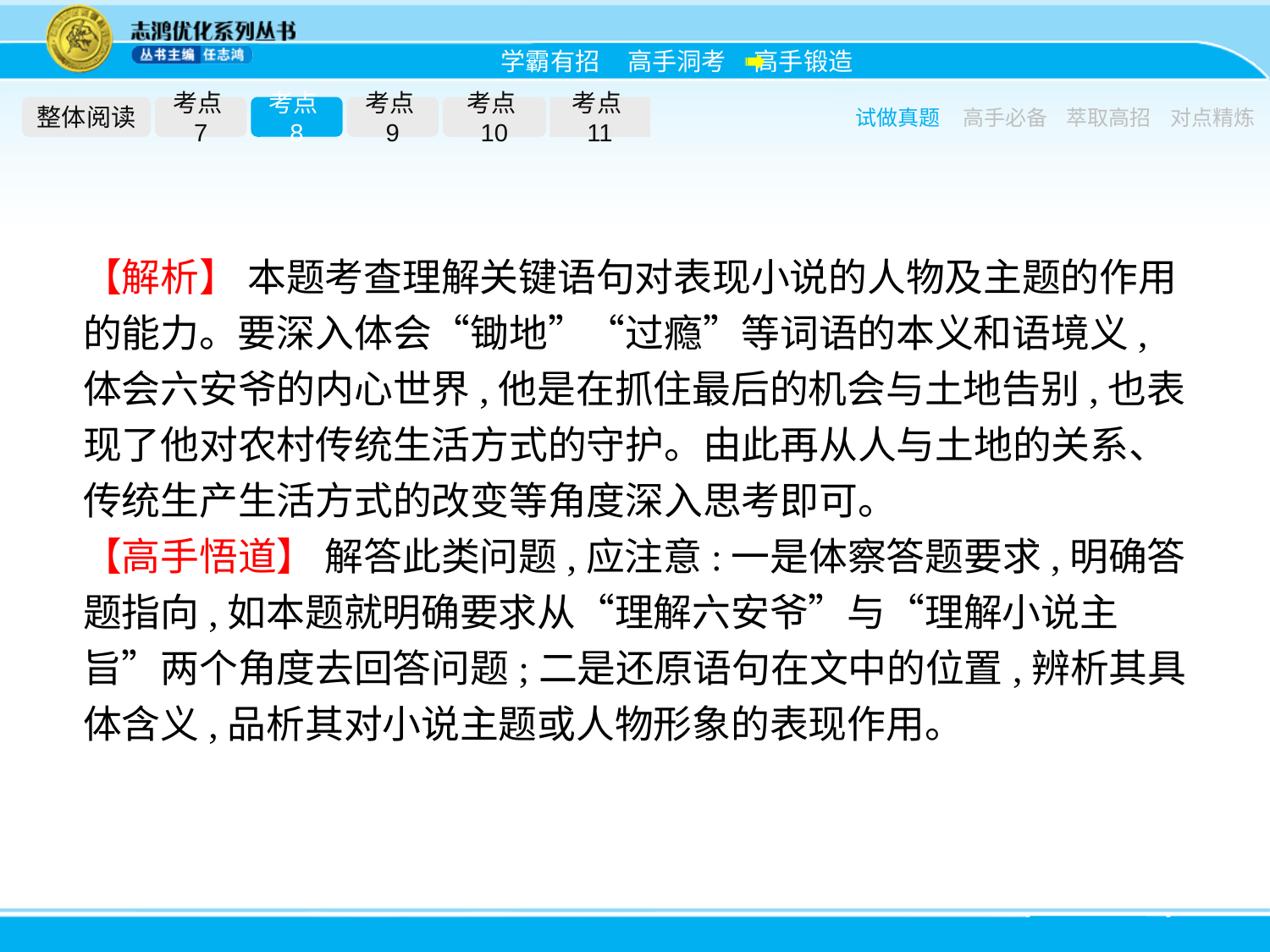

整体阅读
考点7
考点8
考点9
考点10
考点11
试做真题
高手必备
萃取高招
对点精炼
【解析】 本题考查理解关键语句对表现小说的人物及主题的作用的能力。要深入体会“锄地”“过瘾”等词语的本义和语境义,体会六安爷的内心世界,他是在抓住最后的机会与土地告别,也表现了他对农村传统生活方式的守护。由此再从人与土地的关系、传统生产生活方式的改变等角度深入思考即可。
【高手悟道】 解答此类问题,应注意:一是体察答题要求,明确答题指向,如本题就明确要求从“理解六安爷”与“理解小说主旨”两个角度去回答问题;二是还原语句在文中的位置,辨析其具体含义,品析其对小说主题或人物形象的表现作用。